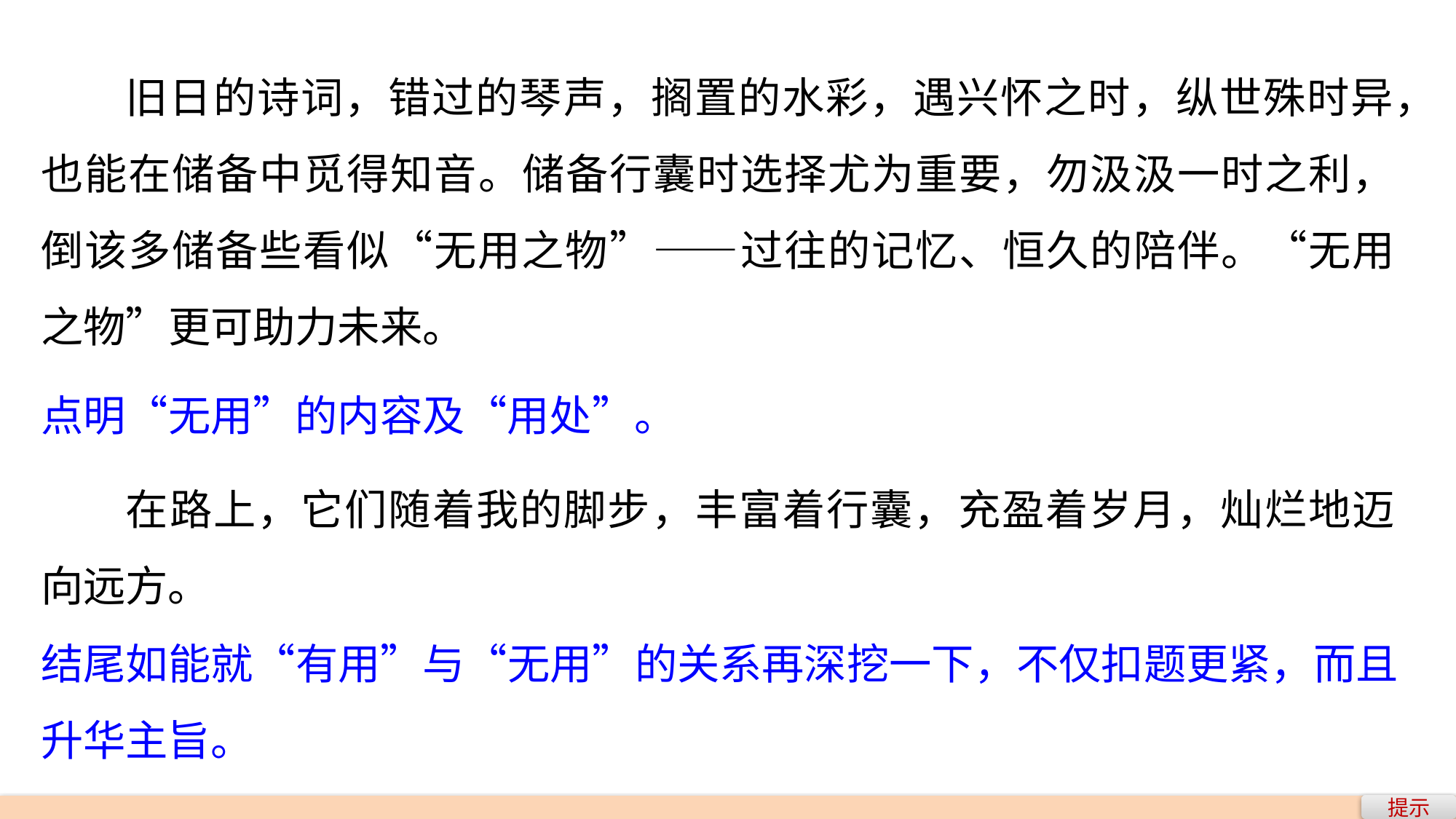

旧日的诗词，错过的琴声，搁置的水彩，遇兴怀之时，纵世殊时异，也能在储备中觅得知音。储备行囊时选择尤为重要，勿汲汲一时之利，倒该多储备些看似“无用之物”——过往的记忆、恒久的陪伴。“无用之物”更可助力未来。
点明“无用”的内容及“用处”。
在路上，它们随着我的脚步，丰富着行囊，充盈着岁月，灿烂地迈向远方。
结尾如能就“有用”与“无用”的关系再深挖一下，不仅扣题更紧，而且升华主旨。
提示